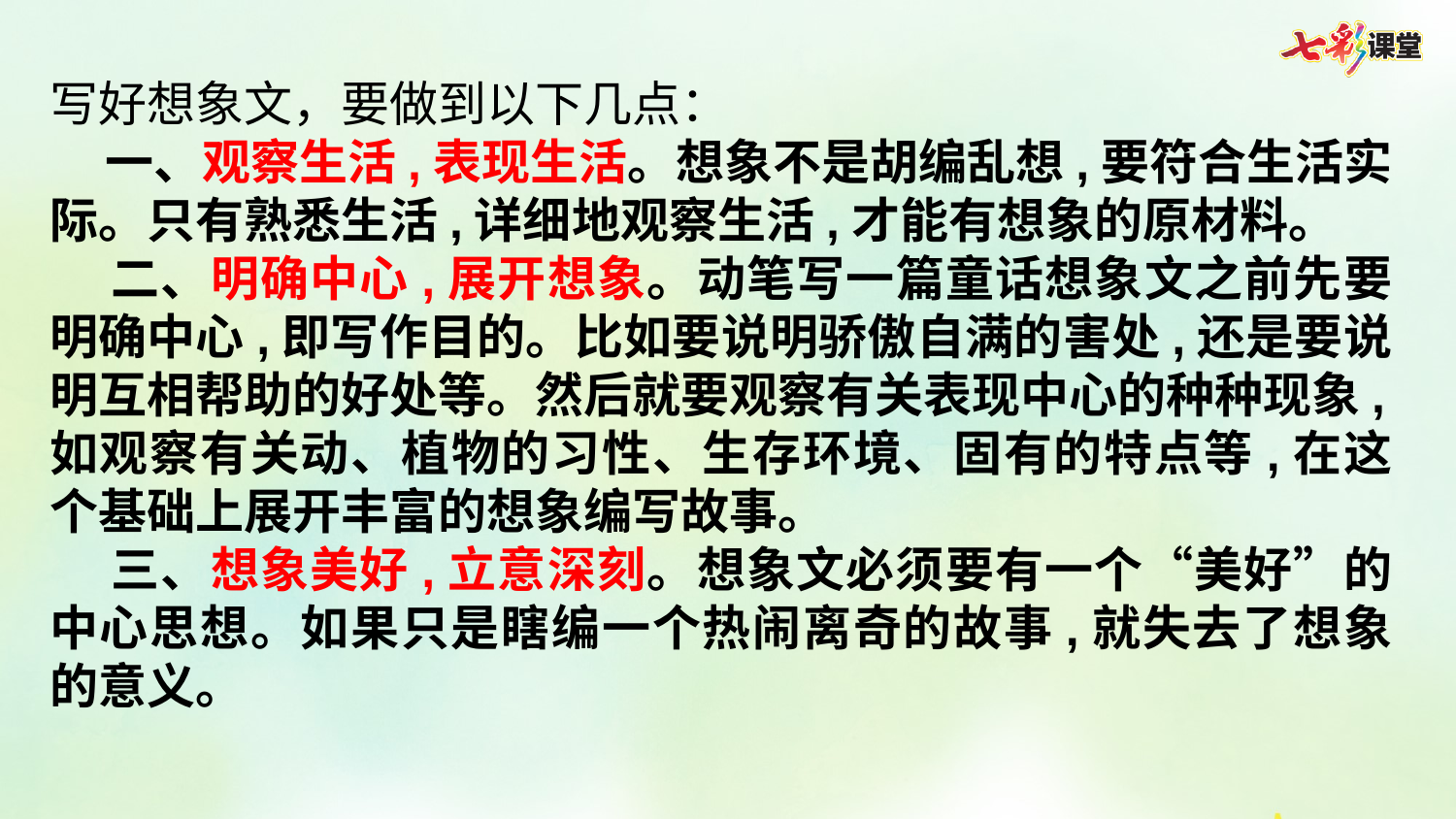

写好想象文，要做到以下几点：
    一、观察生活,表现生活。想象不是胡编乱想,要符合生活实际。只有熟悉生活,详细地观察生活,才能有想象的原材料。
    二、明确中心,展开想象。动笔写一篇童话想象文之前先要明确中心,即写作目的。比如要说明骄傲自满的害处,还是要说明互相帮助的好处等。然后就要观察有关表现中心的种种现象,如观察有关动、植物的习性、生存环境、固有的特点等,在这个基础上展开丰富的想象编写故事。
    三、想象美好,立意深刻。想象文必须要有一个“美好”的中心思想。如果只是瞎编一个热闹离奇的故事,就失去了想象的意义。